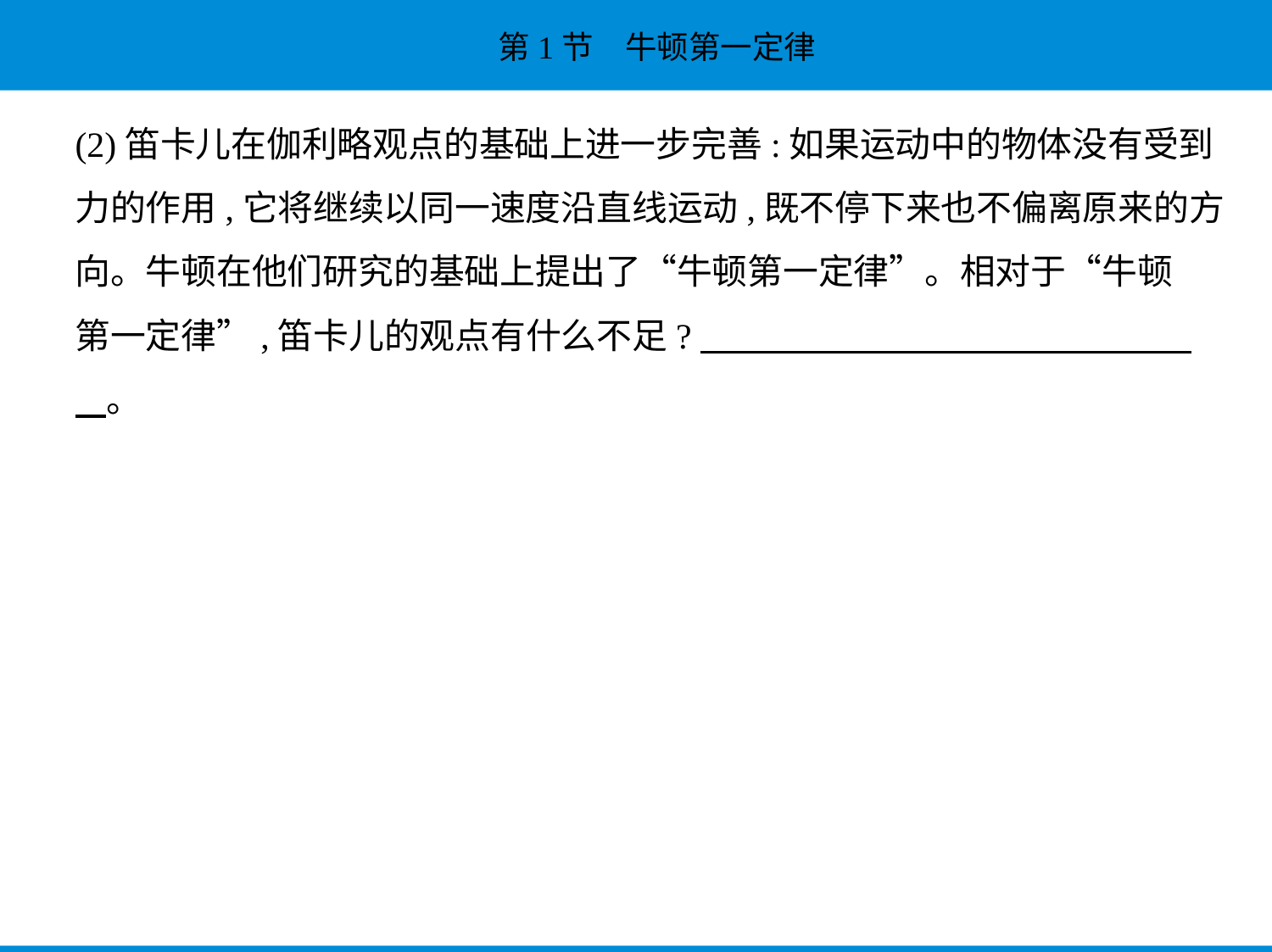

(2)笛卡儿在伽利略观点的基础上进一步完善:如果运动中的物体没有受到
力的作用,它将继续以同一速度沿直线运动,既不停下来也不偏离原来的方
向。牛顿在他们研究的基础上提出了“牛顿第一定律”。相对于“牛顿
第一定律”,笛卡儿的观点有什么不足?　　　　　　　　　　　　　    
    。